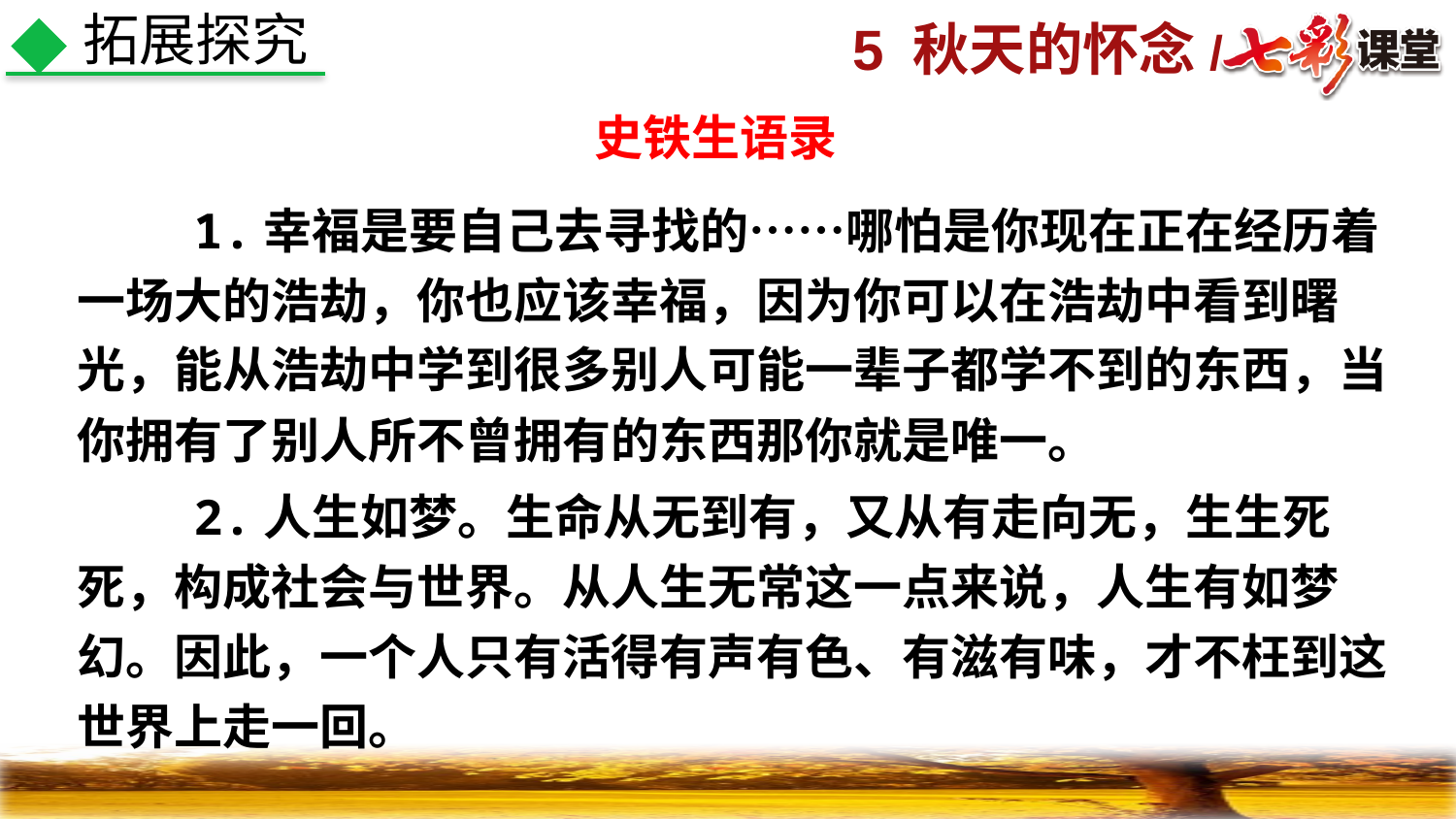

拓展探究

史铁生语录
    1.幸福是要自己去寻找的……哪怕是你现在正在经历着一场大的浩劫，你也应该幸福，因为你可以在浩劫中看到曙光，能从浩劫中学到很多别人可能一辈子都学不到的东西，当你拥有了别人所不曾拥有的东西那你就是唯一。
    2.人生如梦。生命从无到有，又从有走向无，生生死死，构成社会与世界。从人生无常这一点来说，人生有如梦幻。因此，一个人只有活得有声有色、有滋有味，才不枉到这世界上走一回。